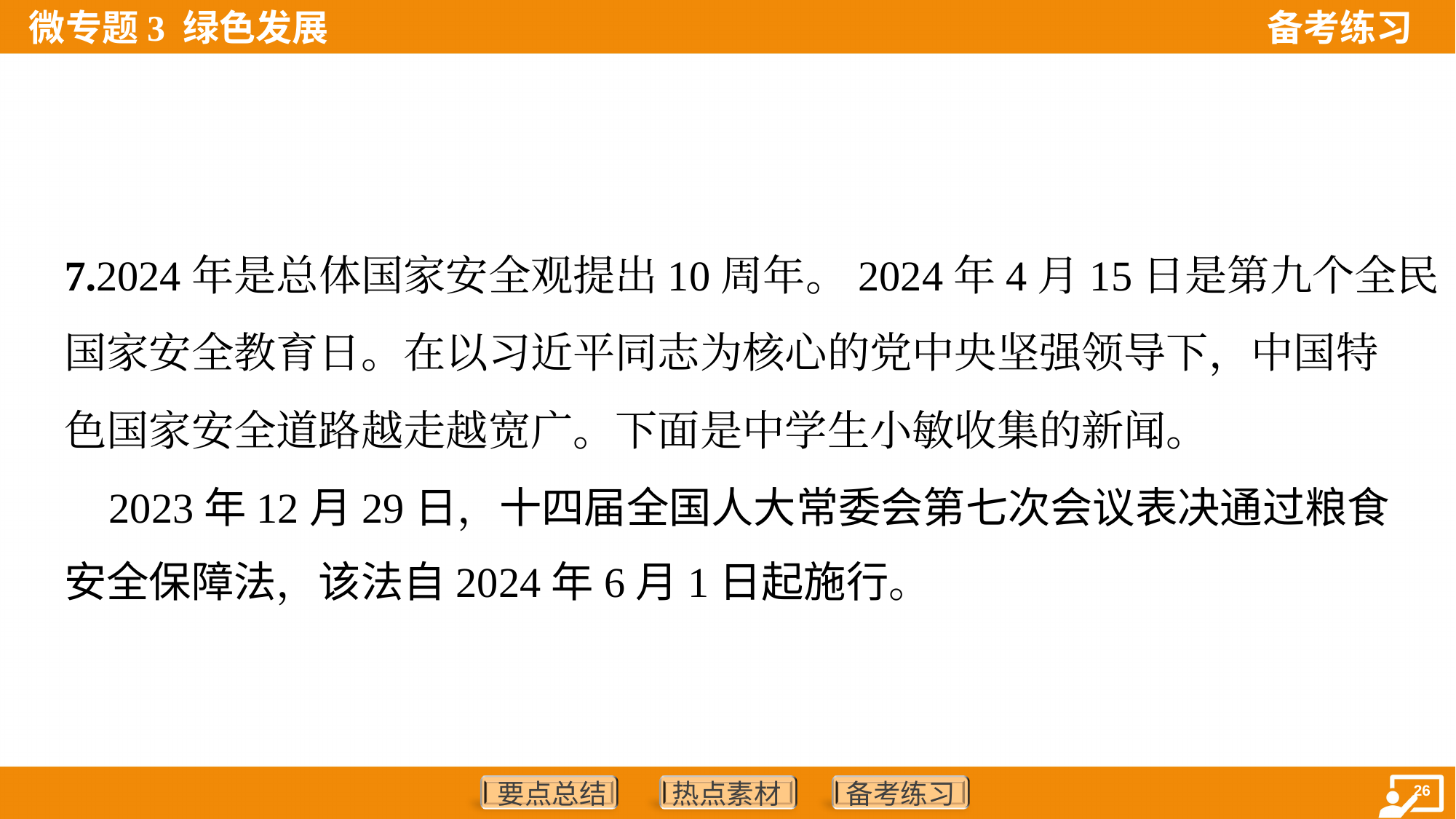

7.2024年是总体国家安全观提出10周年。2024年4月15日是第九个全民
国家安全教育日。在以习近平同志为核心的党中央坚强领导下，中国特
色国家安全道路越走越宽广。下面是中学生小敏收集的新闻。
    2023年12月29日，十四届全国人大常委会第七次会议表决通过粮食
安全保障法，该法自2024年6月1日起施行。